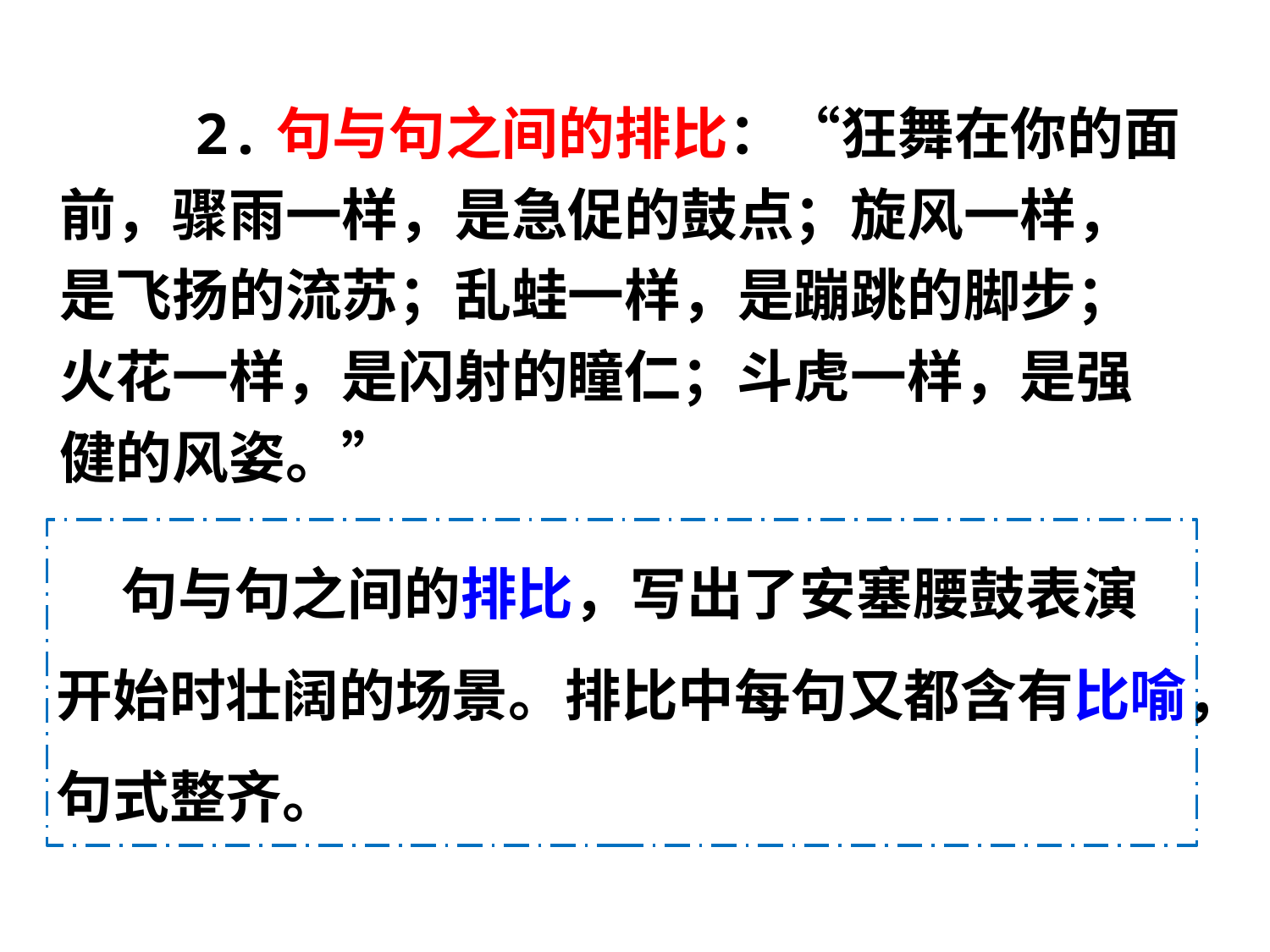

2.句与句之间的排比：“狂舞在你的面前，骤雨一样，是急促的鼓点；旋风一样，是飞扬的流苏；乱蛙一样，是蹦跳的脚步；火花一样，是闪射的瞳仁；斗虎一样，是强健的风姿。”
    句与句之间的排比，写出了安塞腰鼓表演开始时壮阔的场景。排比中每句又都含有比喻，句式整齐。